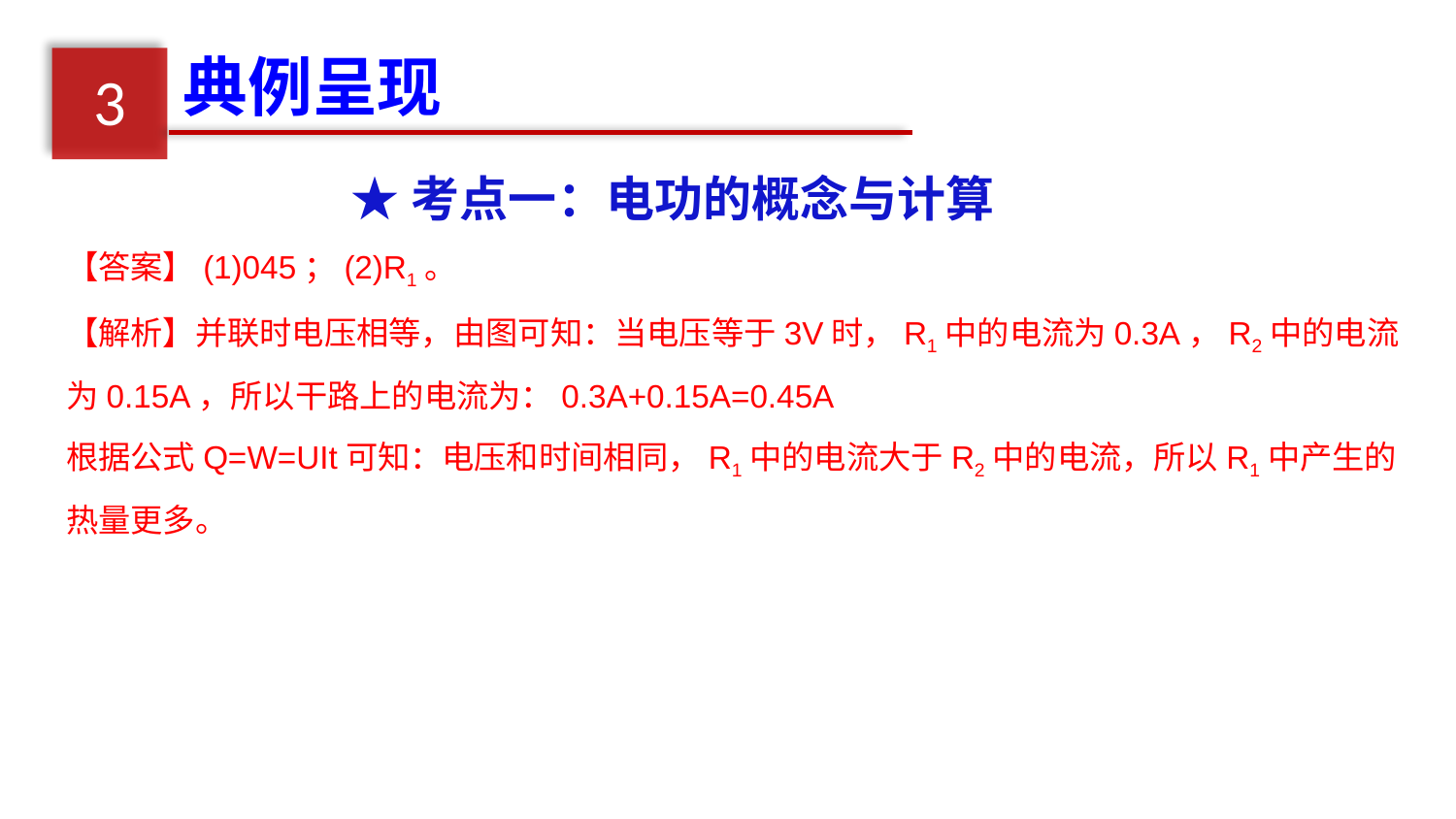

典例呈现

3
★考点一：电功的概念与计算
【答案】(1)045；(2)R1。
【解析】并联时电压相等，由图可知：当电压等于3V时，R1中的电流为0.3A，R2中的电流为0.15A，所以干路上的电流为：0.3A+0.15A=0.45A
根据公式Q=W=UIt可知：电压和时间相同，R1中的电流大于R2中的电流，所以R1中产生的热量更多。